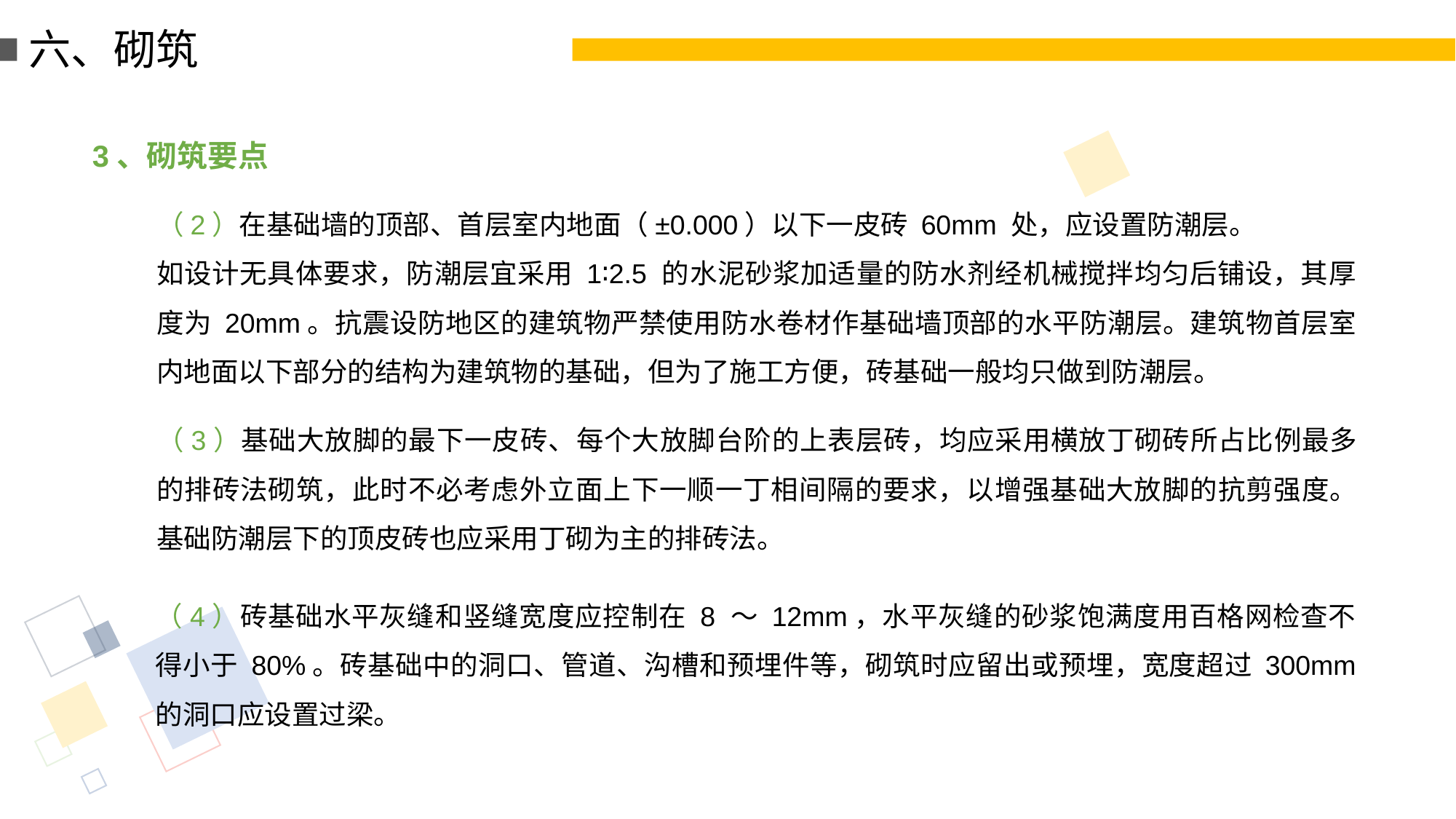

六、砌筑
3、砌筑要点

（2）在基础墙的顶部、首层室内地面（±0.000）以下一皮砖 60mm 处，应设置防潮层。
如设计无具体要求，防潮层宜采用 1∶2.5 的水泥砂浆加适量的防水剂经机械搅拌均匀后铺设，其厚度为 20mm。抗震设防地区的建筑物严禁使用防水卷材作基础墙顶部的水平防潮层。建筑物首层室内地面以下部分的结构为建筑物的基础，但为了施工方便，砖基础一般均只做到防潮层。
（3）基础大放脚的最下一皮砖、每个大放脚台阶的上表层砖，均应采用横放丁砌砖所占比例最多的排砖法砌筑，此时不必考虑外立面上下一顺一丁相间隔的要求，以增强基础大放脚的抗剪强度。基础防潮层下的顶皮砖也应采用丁砌为主的排砖法。
（4）砖基础水平灰缝和竖缝宽度应控制在 8 ～ 12mm，水平灰缝的砂浆饱满度用百格网检查不得小于 80%。砖基础中的洞口、管道、沟槽和预埋件等，砌筑时应留出或预埋，宽度超过 300mm 的洞口应设置过梁。